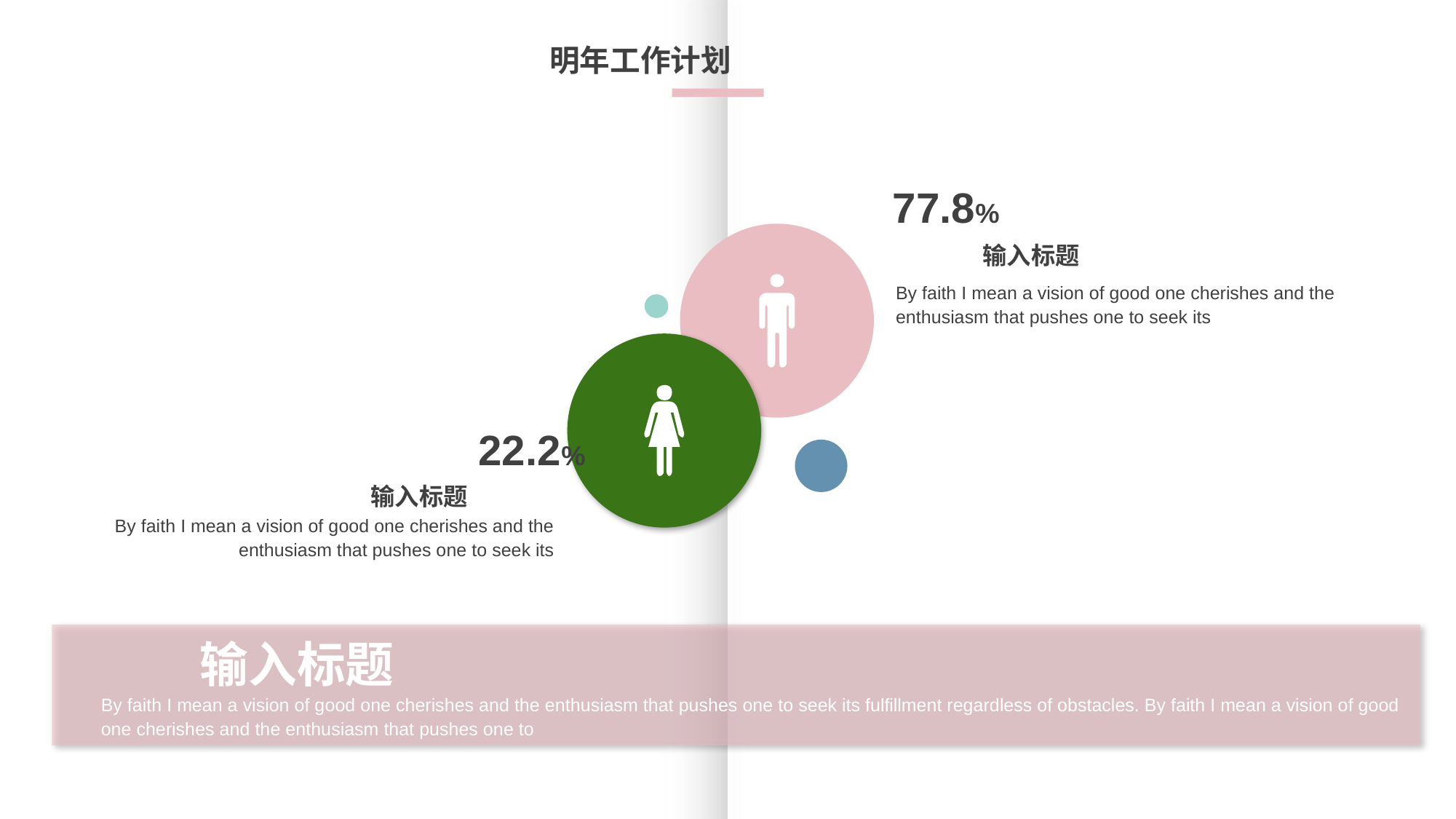

明年工作计划

77.8%
输入标题
By faith I mean a vision of good one cherishes and the enthusiasm that pushes one to seek its

22.2%
输入标题
By faith I mean a vision of good one cherishes and the enthusiasm that pushes one to seek its

输入标题
By faith I mean a vision of good one cherishes and the enthusiasm that pushes one to seek its fulfillment regardless of obstacles. By faith I mean a vision of good one cherishes and the enthusiasm that pushes one to